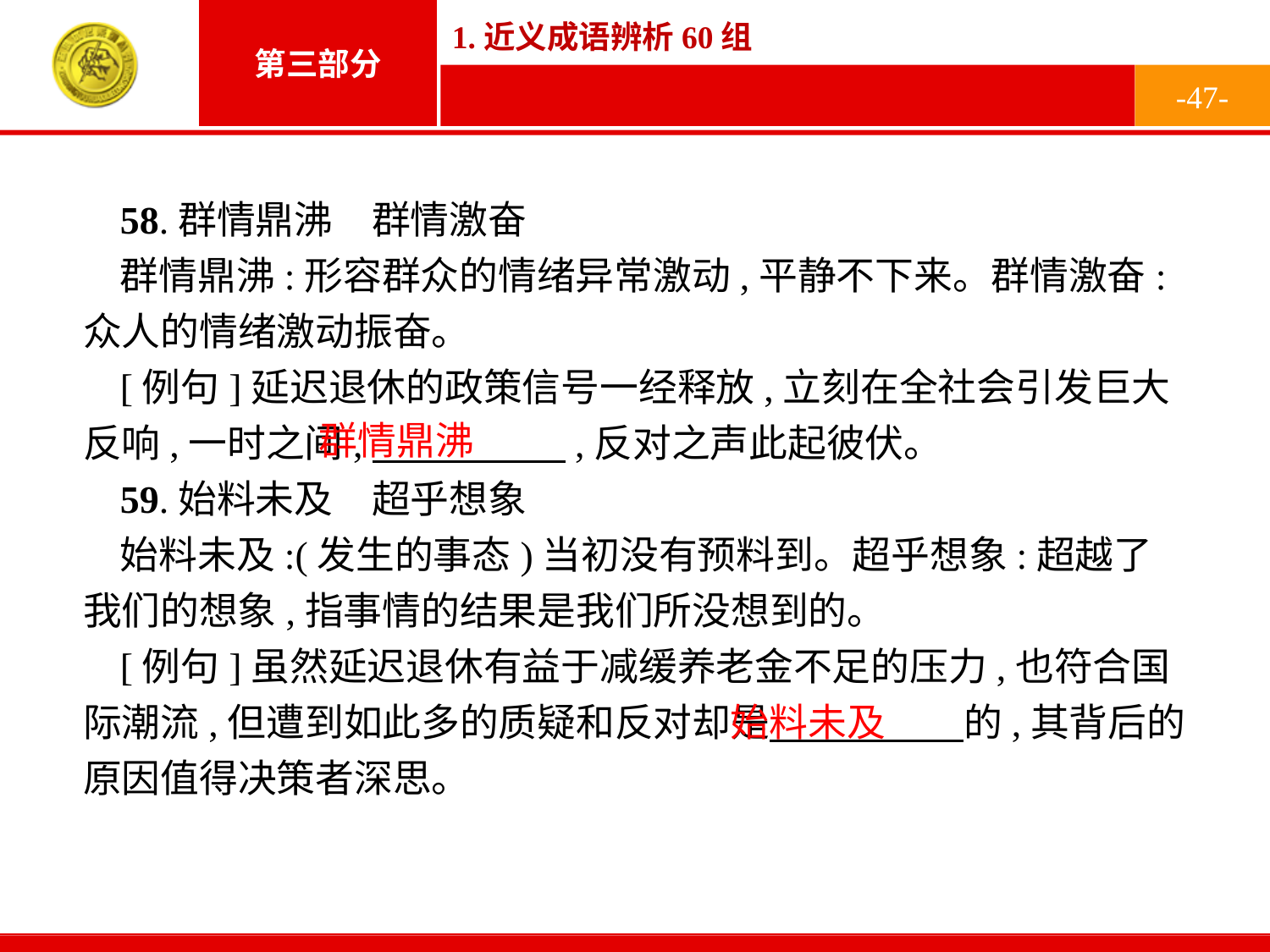

-47-
58.群情鼎沸　群情激奋
群情鼎沸:形容群众的情绪异常激动,平静不下来。群情激奋:众人的情绪激动振奋。
[例句]延迟退休的政策信号一经释放,立刻在全社会引发巨大反响,一时之间,　　　　　,反对之声此起彼伏。
59.始料未及　超乎想象
始料未及:(发生的事态)当初没有预料到。超乎想象:超越了我们的想象,指事情的结果是我们所没想到的。
[例句]虽然延迟退休有益于减缓养老金不足的压力,也符合国际潮流,但遭到如此多的质疑和反对却是　　　　　的,其背后的原因值得决策者深思。
群情鼎沸
始料未及